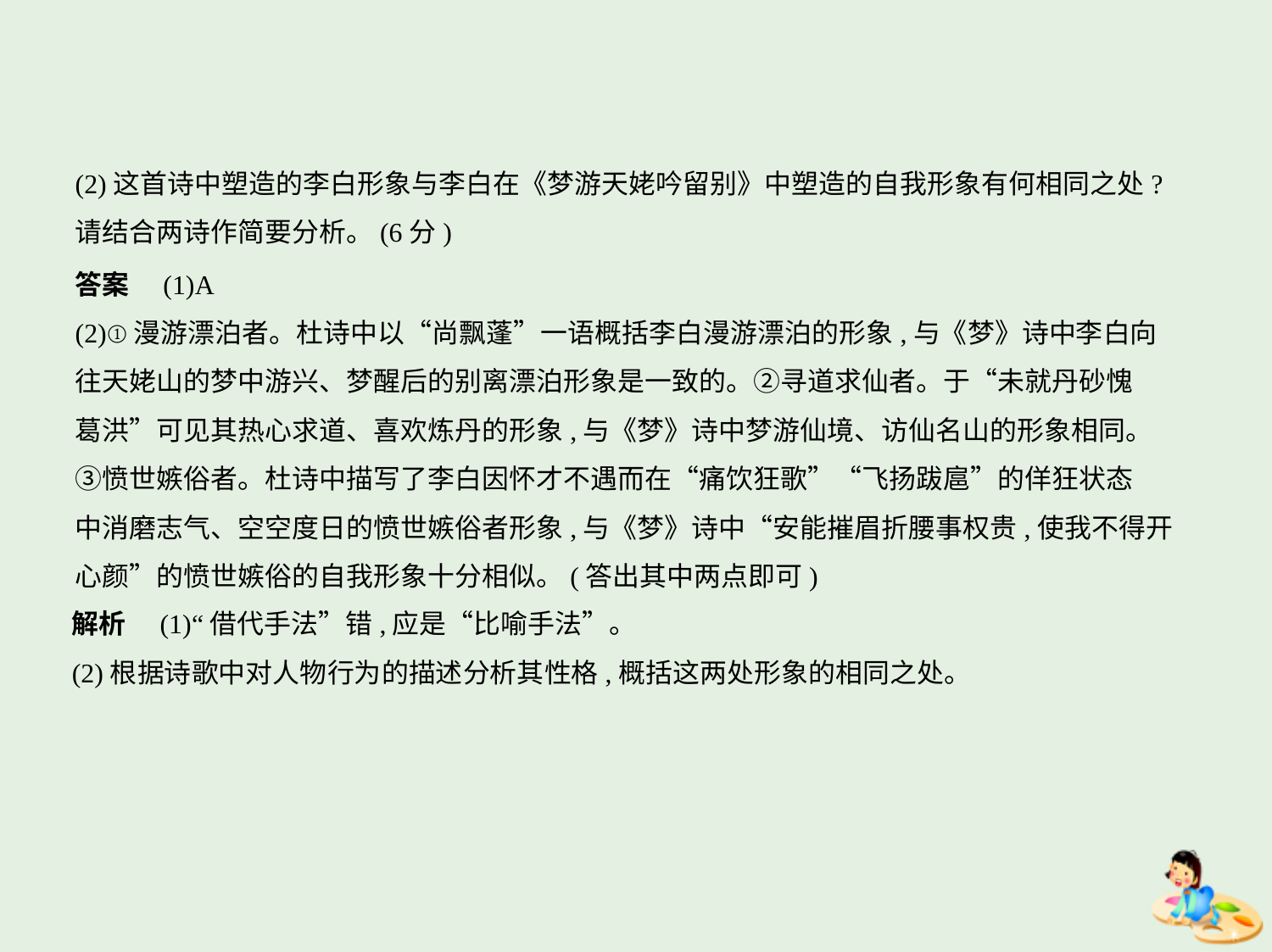

(2)这首诗中塑造的李白形象与李白在《梦游天姥吟留别》中塑造的自我形象有何相同之处?
请结合两诗作简要分析。(6分)
答案　(1)A
(2)①漫游漂泊者。杜诗中以“尚飘蓬”一语概括李白漫游漂泊的形象,与《梦》诗中李白向
往天姥山的梦中游兴、梦醒后的别离漂泊形象是一致的。②寻道求仙者。于“未就丹砂愧
葛洪”可见其热心求道、喜欢炼丹的形象,与《梦》诗中梦游仙境、访仙名山的形象相同。
③愤世嫉俗者。杜诗中描写了李白因怀才不遇而在“痛饮狂歌”“飞扬跋扈”的佯狂状态
中消磨志气、空空度日的愤世嫉俗者形象,与《梦》诗中“安能摧眉折腰事权贵,使我不得开
心颜”的愤世嫉俗的自我形象十分相似。(答出其中两点即可)
解析　(1)“借代手法”错,应是“比喻手法”。
(2)根据诗歌中对人物行为的描述分析其性格,概括这两处形象的相同之处。